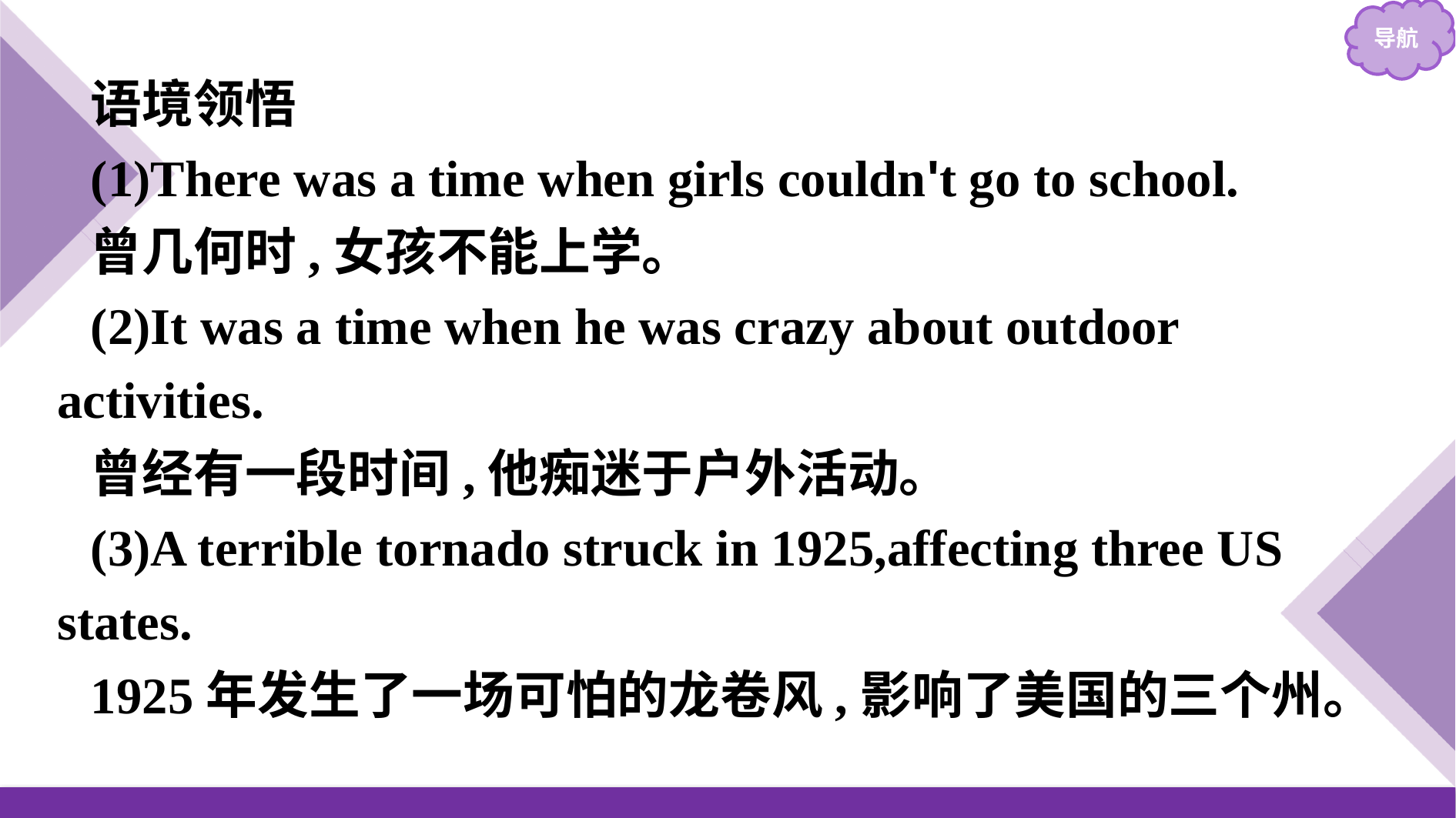

语境领悟
(1)There was a time when girls couldn't go to school.
曾几何时,女孩不能上学。
(2)It was a time when he was crazy about outdoor activities.
曾经有一段时间,他痴迷于户外活动。
(3)A terrible tornado struck in 1925,affecting three US states.
1925年发生了一场可怕的龙卷风,影响了美国的三个州。